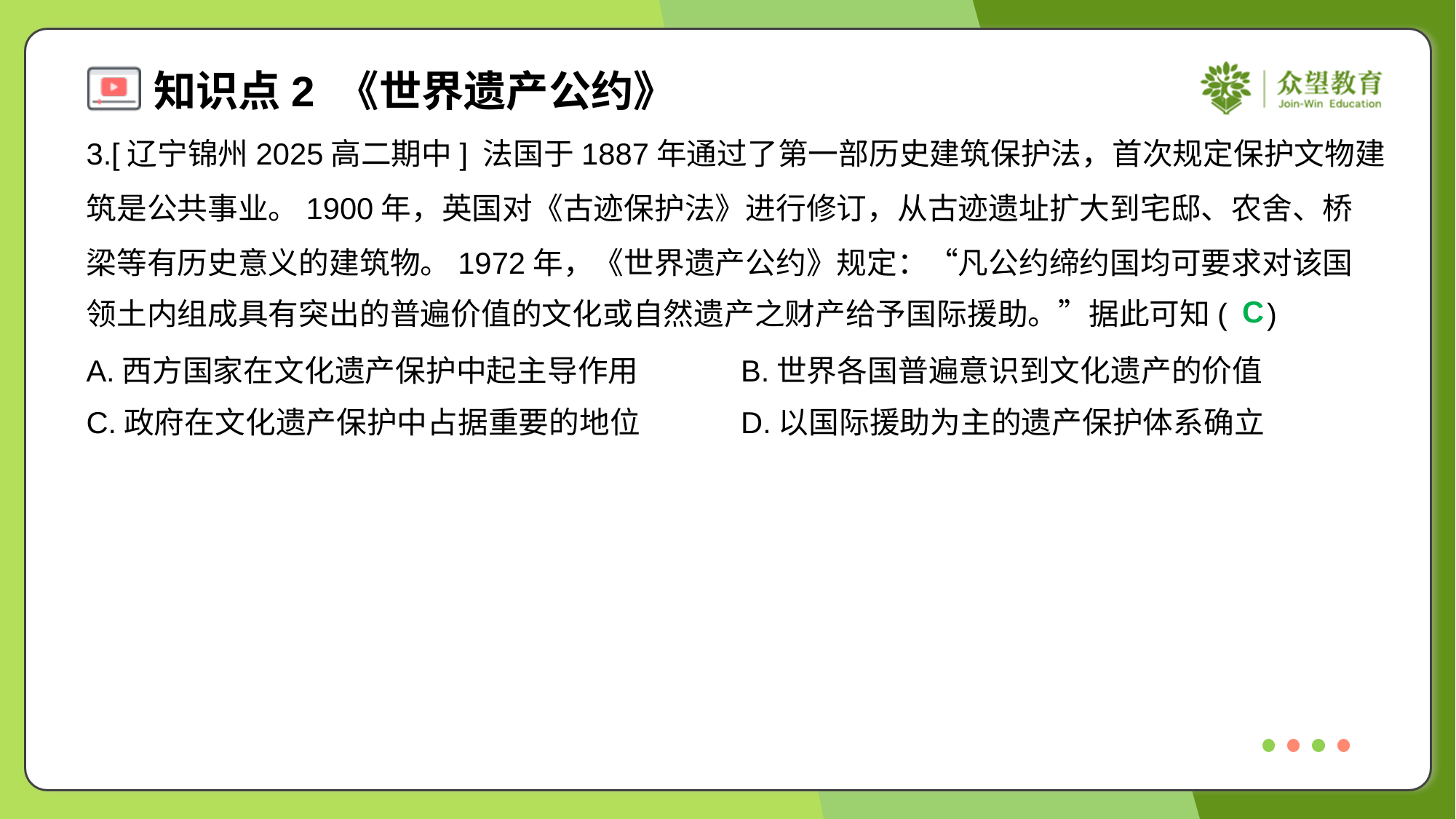

3.[辽宁锦州2025高二期中] 法国于1887年通过了第一部历史建筑保护法，首次规定保护文物建
筑是公共事业。1900年，英国对《古迹保护法》进行修订，从古迹遗址扩大到宅邸、农舍、桥
梁等有历史意义的建筑物。1972年，《世界遗产公约》规定：“凡公约缔约国均可要求对该国
领土内组成具有突出的普遍价值的文化或自然遗产之财产给予国际援助。”据此可知(     )
C
A.西方国家在文化遗产保护中起主导作用	B.世界各国普遍意识到文化遗产的价值
C.政府在文化遗产保护中占据重要的地位	D.以国际援助为主的遗产保护体系确立